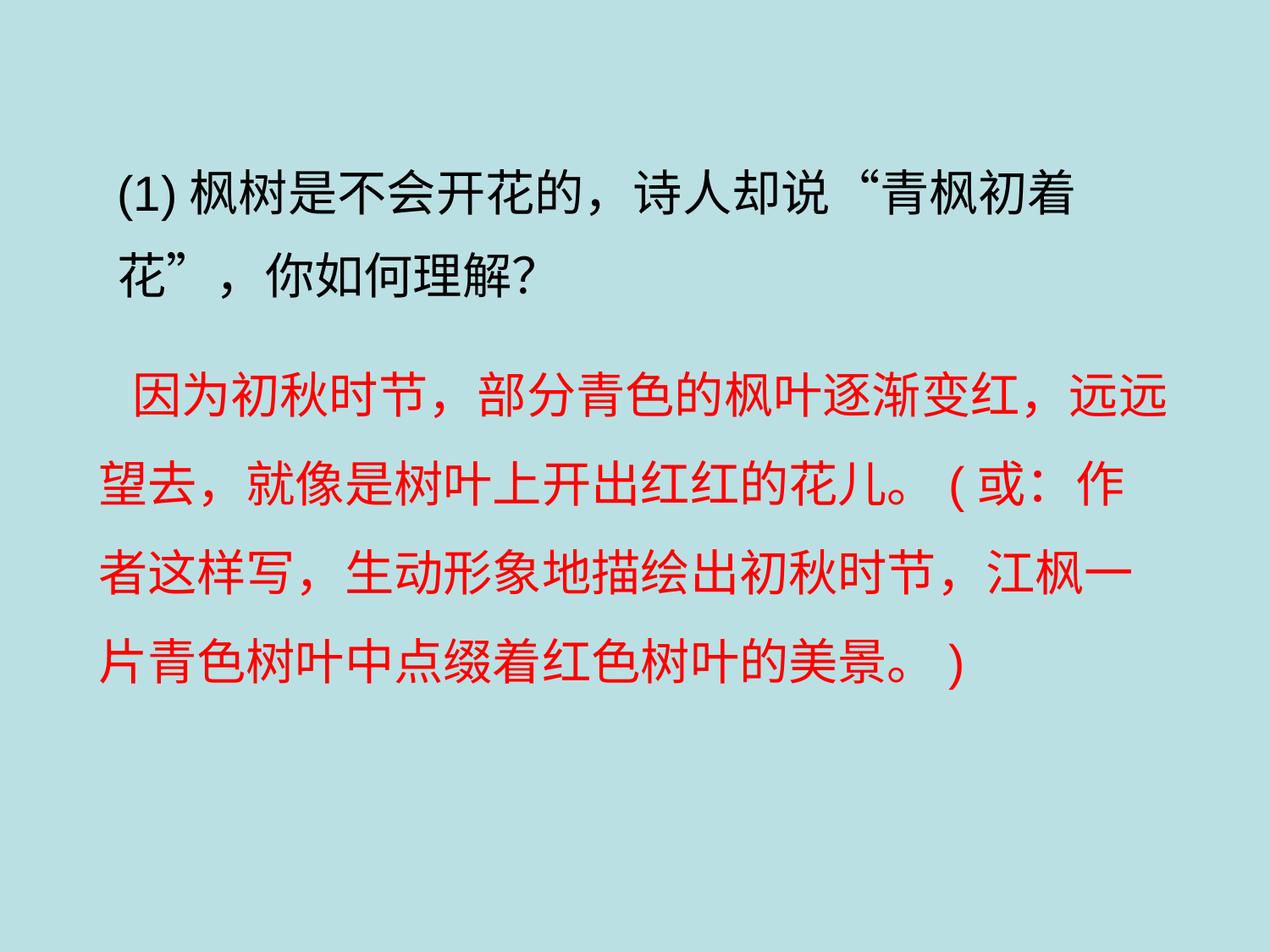

(1)枫树是不会开花的，诗人却说“青枫初着花”，你如何理解？
  因为初秋时节，部分青色的枫叶逐渐变红，远远望去，就像是树叶上开出红红的花儿。(或：作者这样写，生动形象地描绘出初秋时节，江枫一片青色树叶中点缀着红色树叶的美景。)